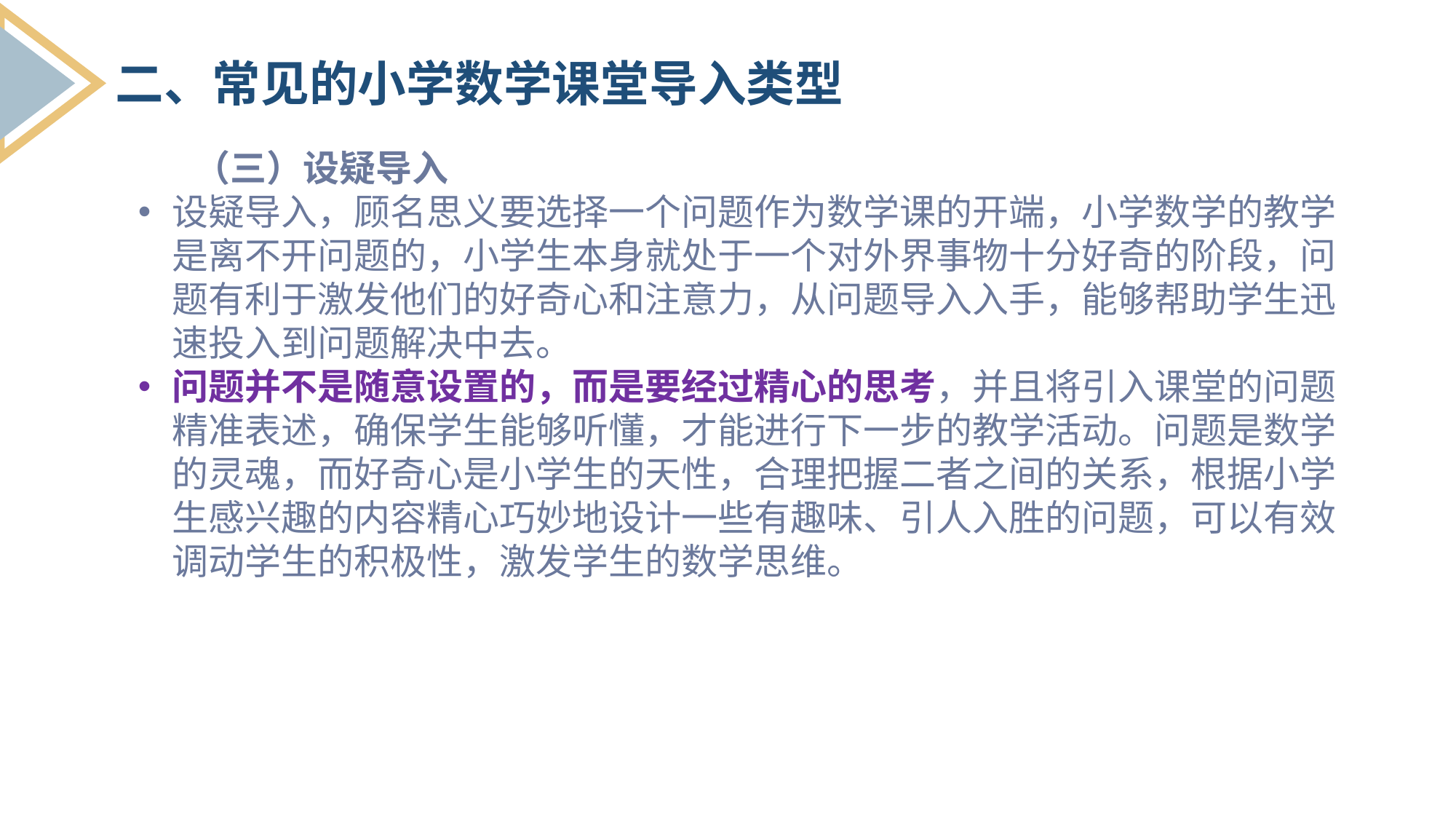

二、常见的小学数学课堂导入类型
      （三）设疑导入
设疑导入，顾名思义要选择一个问题作为数学课的开端，小学数学的教学是离不开问题的，小学生本身就处于一个对外界事物十分好奇的阶段，问题有利于激发他们的好奇心和注意力，从问题导入入手，能够帮助学生迅速投入到问题解决中去。
问题并不是随意设置的，而是要经过精心的思考，并且将引入课堂的问题精准表述，确保学生能够听懂，才能进行下一步的教学活动。问题是数学的灵魂，而好奇心是小学生的天性，合理把握二者之间的关系，根据小学生感兴趣的内容精心巧妙地设计一些有趣味、引人入胜的问题，可以有效调动学生的积极性，激发学生的数学思维。